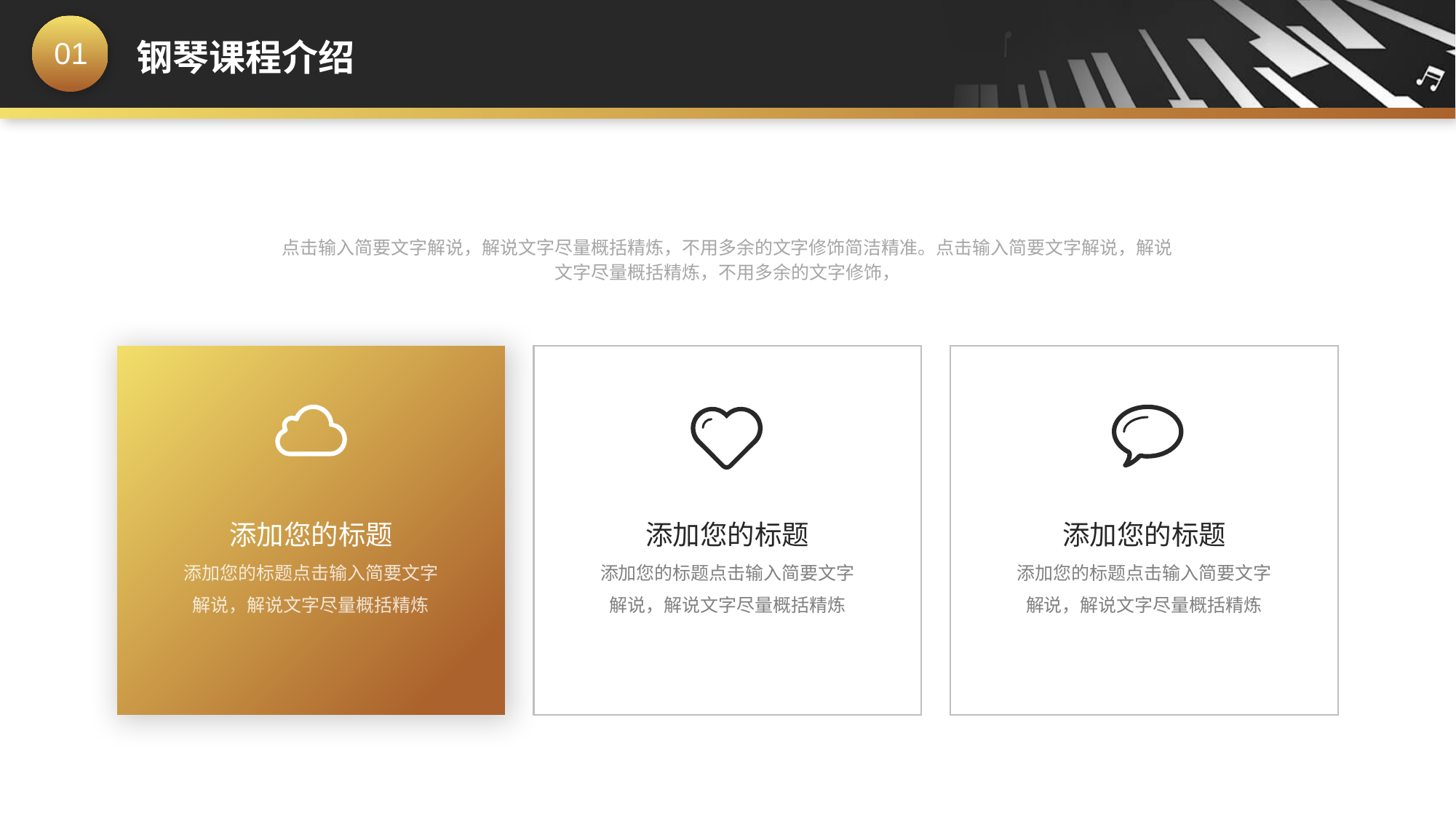

https://www.ypppt.com/
点击输入简要文字解说，解说文字尽量概括精炼，不用多余的文字修饰简洁精准。点击输入简要文字解说，解说文字尽量概括精炼，不用多余的文字修饰，

添加您的标题
添加您的标题点击输入简要文字解说，解说文字尽量概括精炼
添加您的标题
添加您的标题点击输入简要文字解说，解说文字尽量概括精炼
添加您的标题
添加您的标题点击输入简要文字解说，解说文字尽量概括精炼